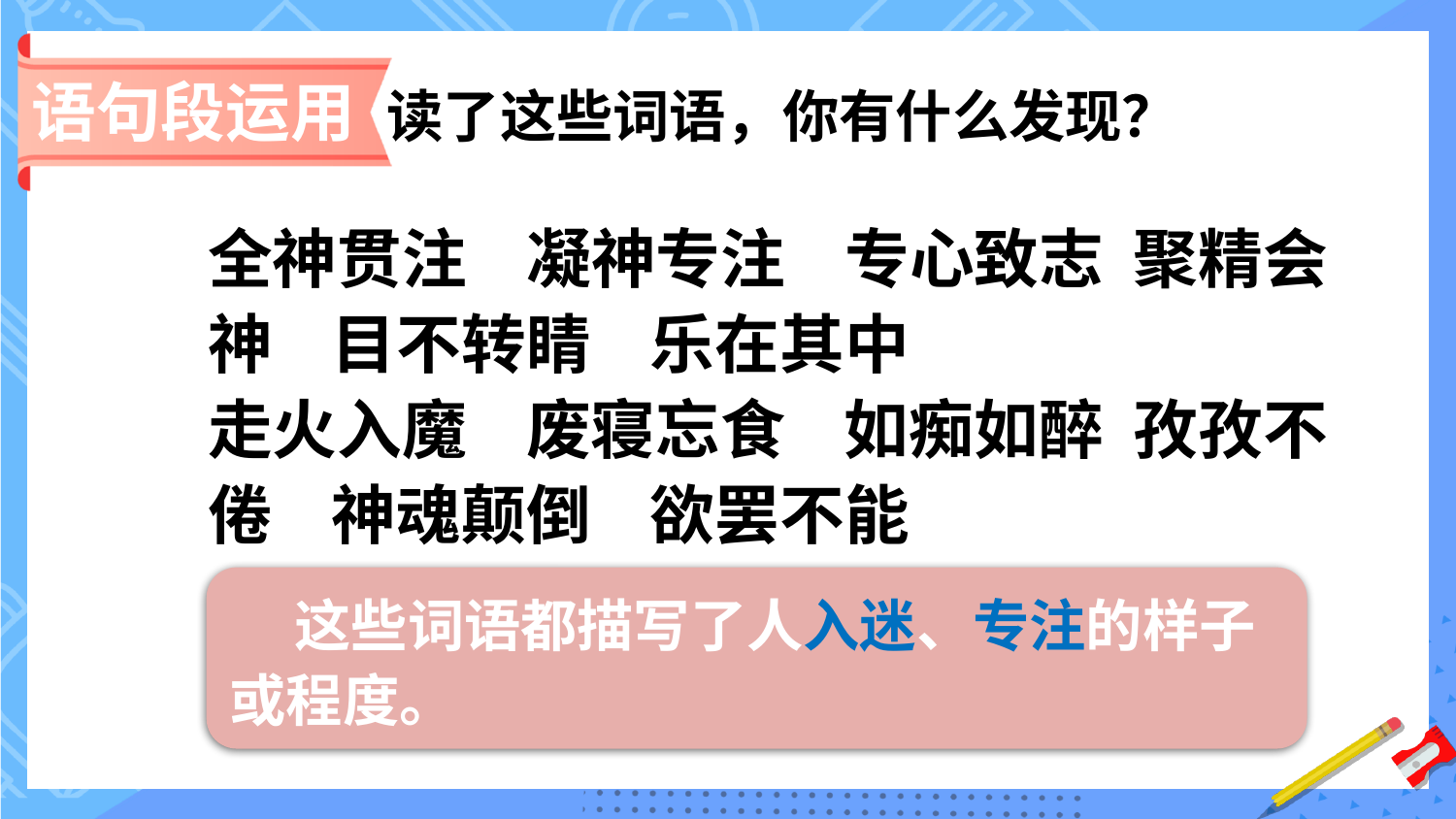

语句段运用
读了这些词语，你有什么发现？
全神贯注    凝神专注    专心致志  聚精会神    目不转睛    乐在其中
走火入魔    废寝忘食    如痴如醉  孜孜不倦    神魂颠倒    欲罢不能
    这些词语都描写了人入迷、专注的样子或程度。